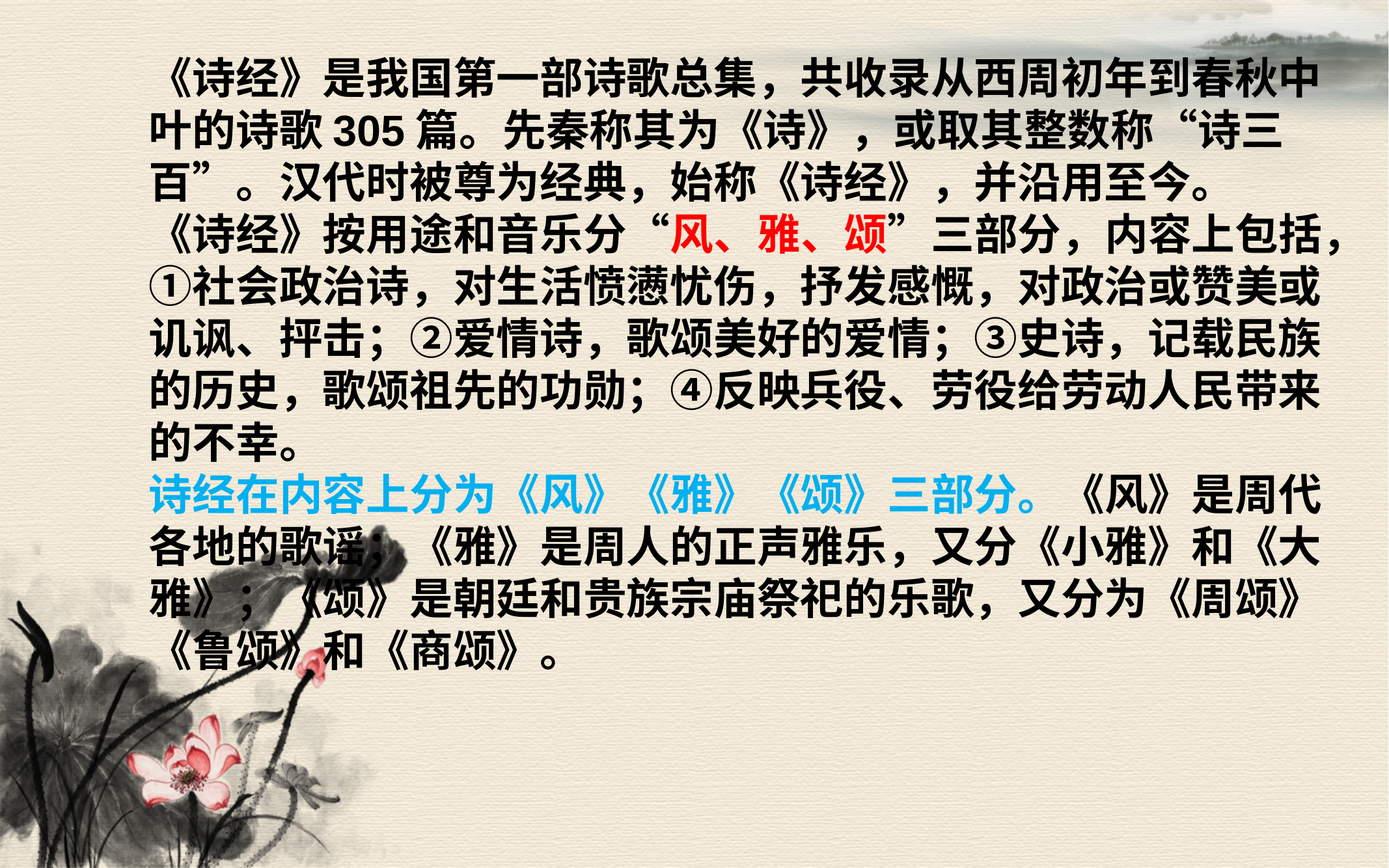

《诗经》是我国第一部诗歌总集，共收录从西周初年到春秋中叶的诗歌305篇。先秦称其为《诗》，或取其整数称“诗三百”。汉代时被尊为经典，始称《诗经》，并沿用至今。
《诗经》按用途和音乐分“风、雅、颂”三部分，内容上包括，①社会政治诗，对生活愤懑忧伤，抒发感慨，对政治或赞美或讥讽、抨击；②爱情诗，歌颂美好的爱情；③史诗，记载民族的历史，歌颂祖先的功勋；④反映兵役、劳役给劳动人民带来的不幸。
诗经在内容上分为《风》《雅》《颂》三部分。《风》是周代各地的歌谣；《雅》是周人的正声雅乐，又分《小雅》和《大雅》；《颂》是朝廷和贵族宗庙祭祀的乐歌，又分为《周颂》《鲁颂》和《商颂》。